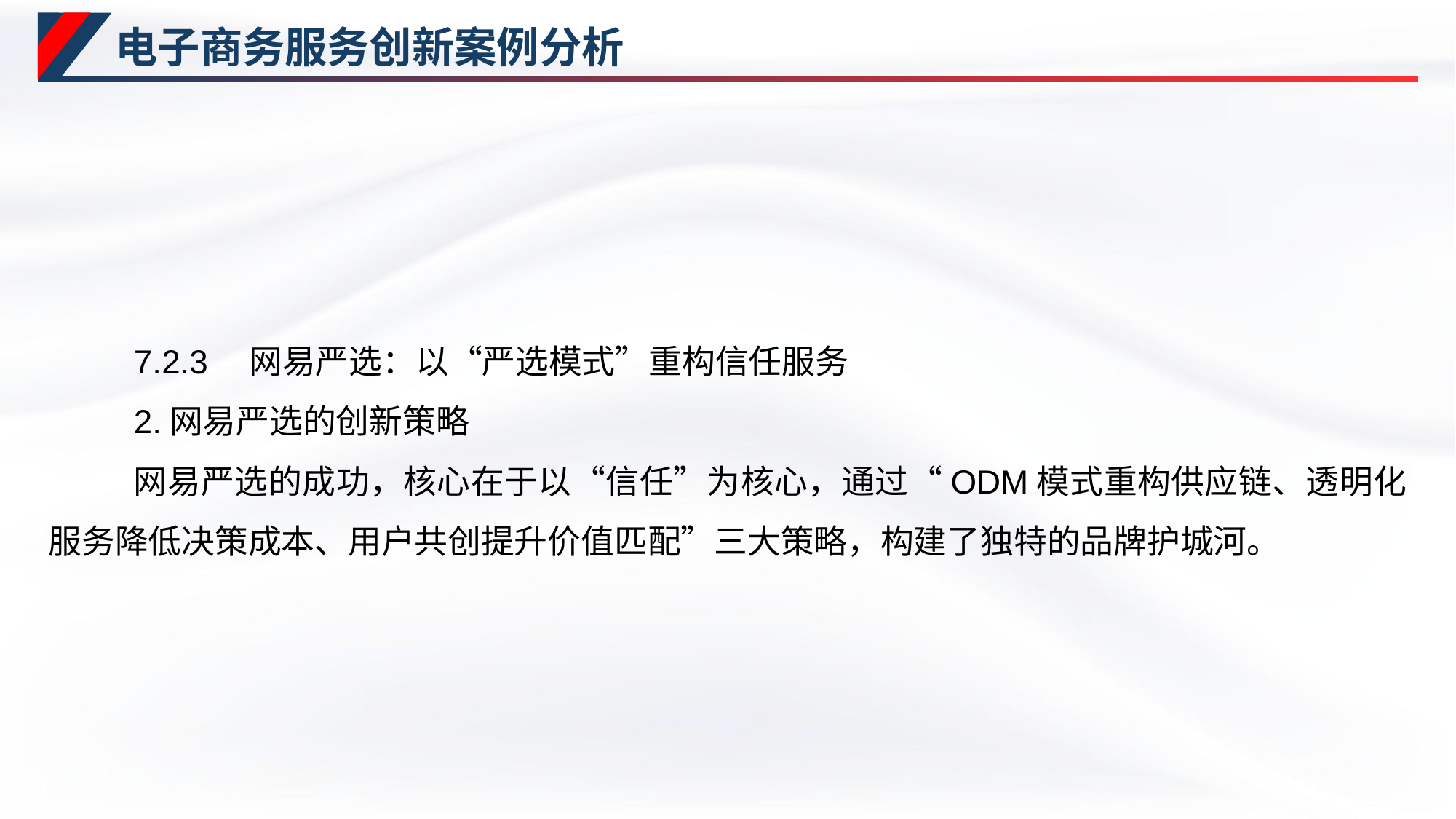

# 电子商务服务创新案例分析
7.2.3　网易严选：以“严选模式”重构信任服务
2.网易严选的创新策略
网易严选的成功，核心在于以“信任”为核心，通过“ODM模式重构供应链、透明化服务降低决策成本、用户共创提升价值匹配”三大策略，构建了独特的品牌护城河。